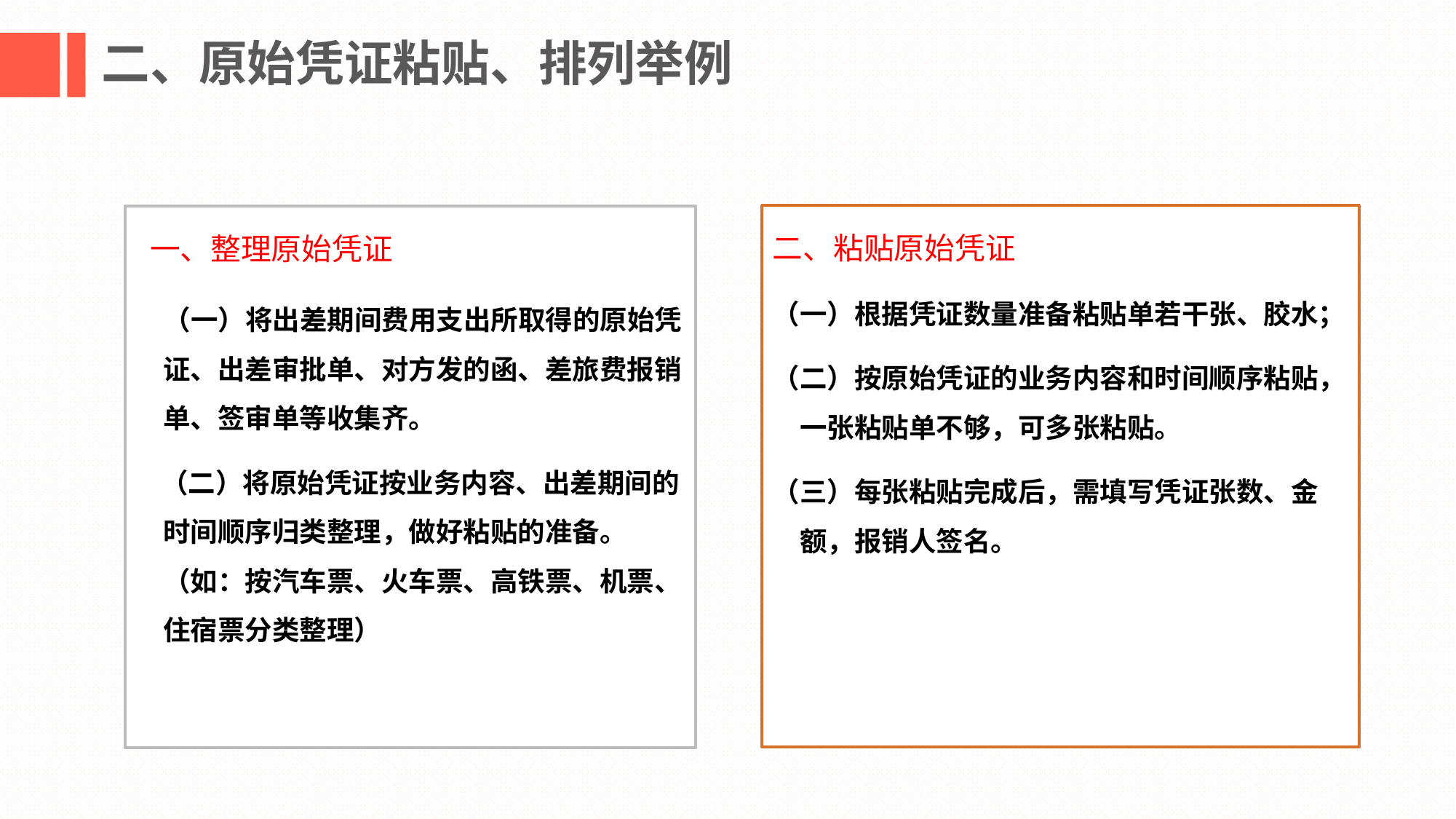

二、原始凭证粘贴、排列举例

二、粘贴原始凭证
（一）根据凭证数量准备粘贴单若干张、胶水；
（二）按原始凭证的业务内容和时间顺序粘贴，一张粘贴单不够，可多张粘贴。
（三）每张粘贴完成后，需填写凭证张数、金额，报销人签名。
 一、整理原始凭证
   （一）将出差期间费用支出所取得的原始凭证、出差审批单、对方发的函、差旅费报销单、签审单等收集齐。
   （二）将原始凭证按业务内容、出差期间的时间顺序归类整理，做好粘贴的准备。（如：按汽车票、火车票、高铁票、机票、住宿票分类整理）